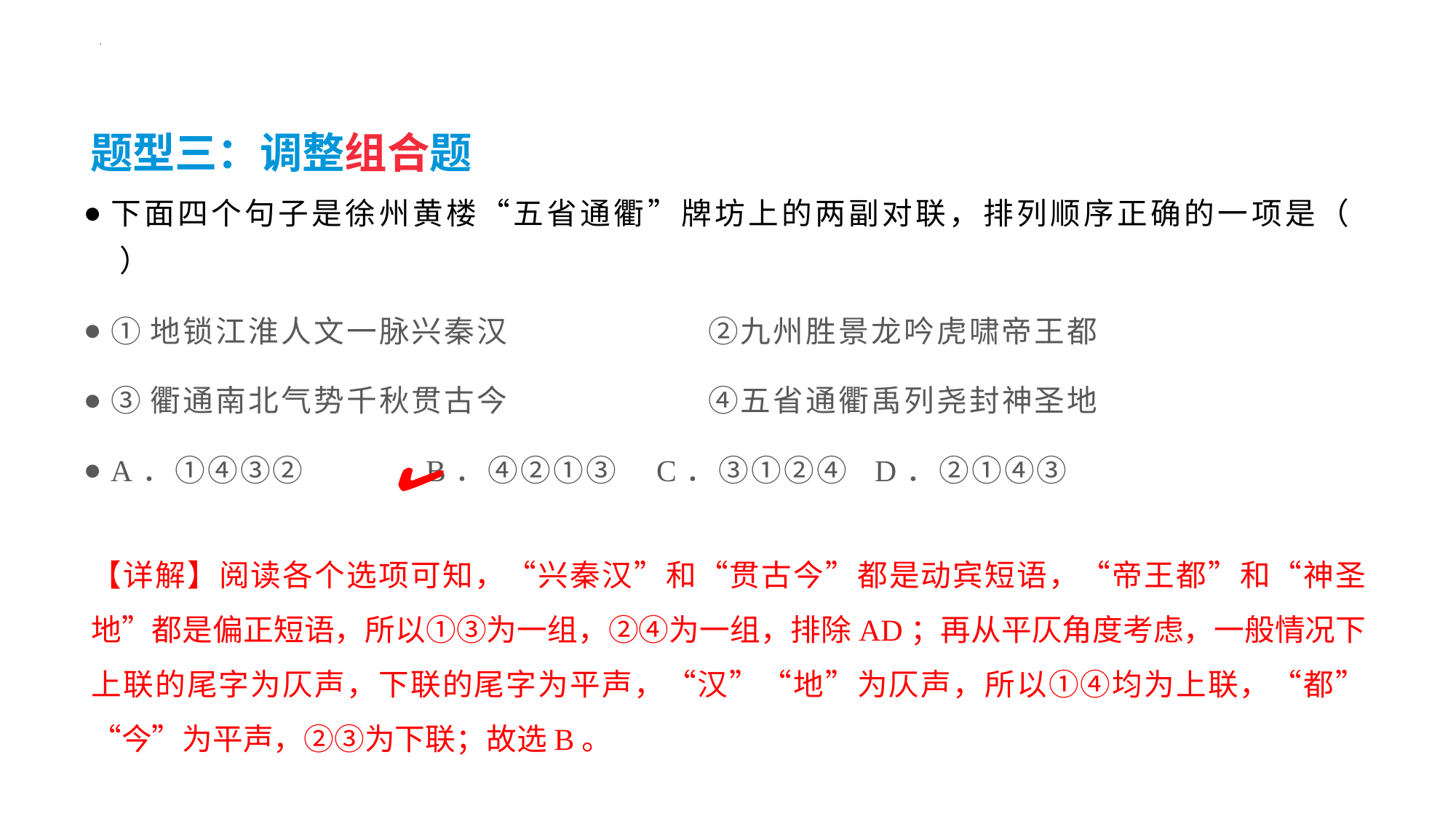

#
题型三：调整组合题
下面四个句子是徐州黄楼“五省通衢”牌坊上的两副对联，排列顺序正确的一项是（   ）
①地锁江淮人文一脉兴秦汉                    ②九州胜景龙吟虎啸帝王都
③衢通南北气势千秋贯古今                    ④五省通衢禹列尧封神圣地
A．①④③②	B．④②①③	C．③①②④	D．②①④③
✔
【详解】阅读各个选项可知，“兴秦汉”和“贯古今”都是动宾短语，“帝王都”和“神圣地”都是偏正短语，所以①③为一组，②④为一组，排除AD；再从平仄角度考虑，一般情况下上联的尾字为仄声，下联的尾字为平声，“汉”“地”为仄声，所以①④均为上联，“都”“今”为平声，②③为下联；故选B。